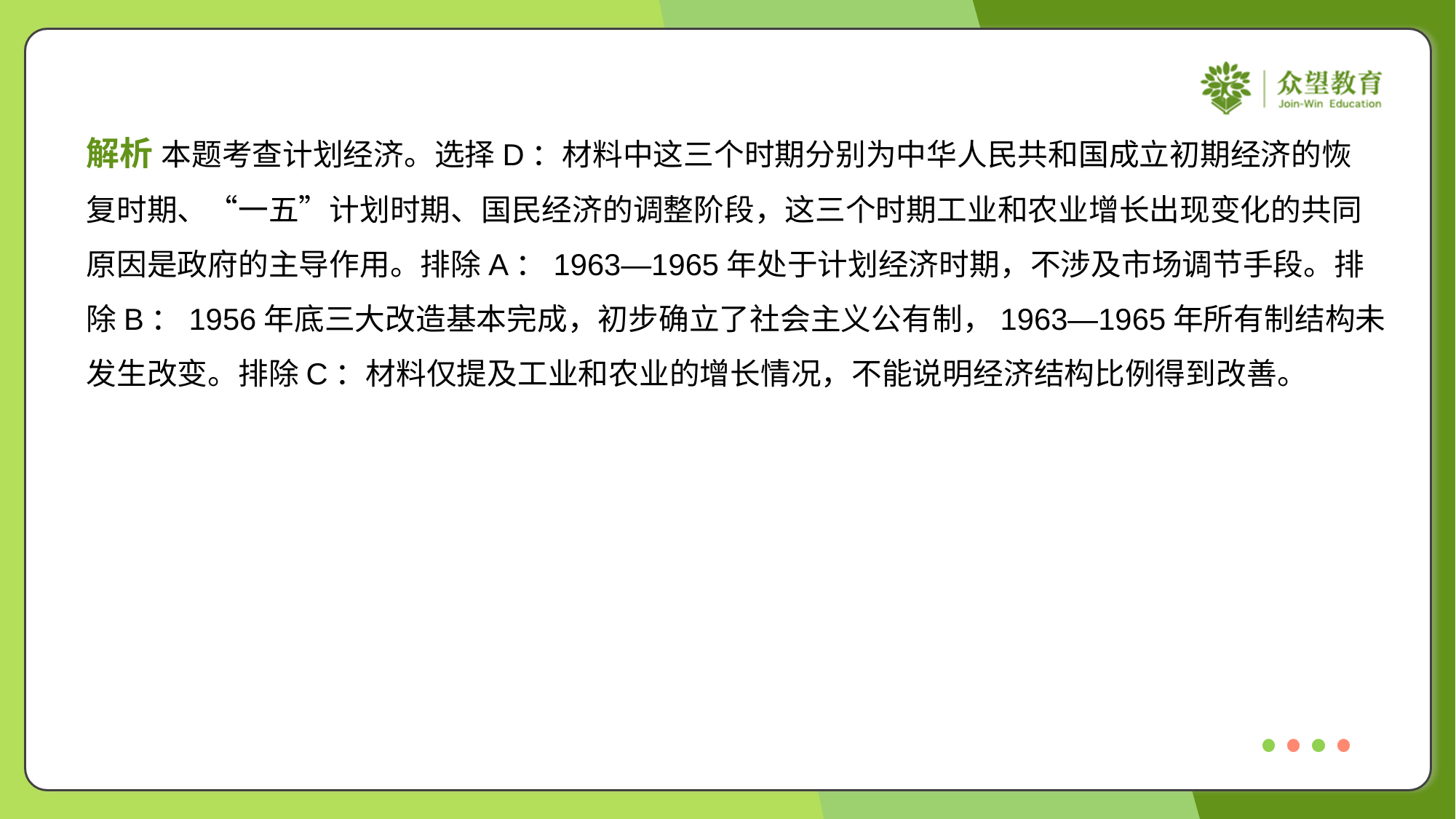

解析 本题考查计划经济。选择D：材料中这三个时期分别为中华人民共和国成立初期经济的恢
复时期、“一五”计划时期、国民经济的调整阶段，这三个时期工业和农业增长出现变化的共同
原因是政府的主导作用。排除A：1963—1965年处于计划经济时期，不涉及市场调节手段。排
除B：1956年底三大改造基本完成，初步确立了社会主义公有制，1963—1965年所有制结构未
发生改变。排除C：材料仅提及工业和农业的增长情况，不能说明经济结构比例得到改善。